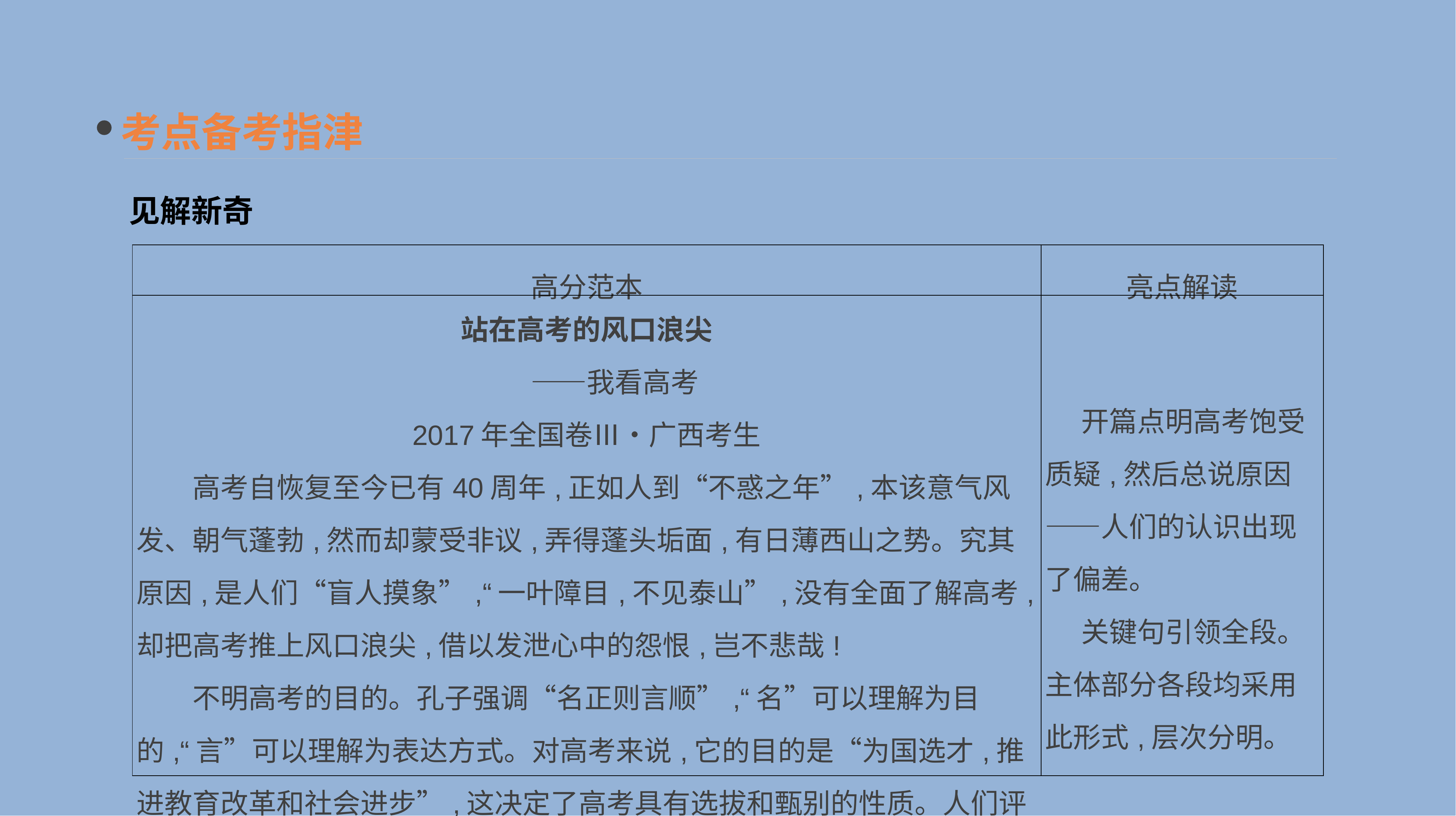

考点备考指津

见解新奇
| 高分范本 | 亮点解读 |
| --- | --- |
| 站在高考的风口浪尖 　　——我看高考 2017年全国卷Ⅲ•广西考生 　　高考自恢复至今已有40周年,正如人到“不惑之年”,本该意气风发、朝气蓬勃,然而却蒙受非议,弄得蓬头垢面,有日薄西山之势。究其原因,是人们“盲人摸象”,“一叶障目,不见泰山”,没有全面了解高考,却把高考推上风口浪尖,借以发泄心中的怨恨,岂不悲哉! 　　不明高考的目的。孔子强调“名正则言顺”,“名”可以理解为目的,“言”可以理解为表达方式。对高考来说,它的目的是“为国选才,推进教育改革和社会进步”,这决定了高考具有选拔和甄别的性质。人们评价 | 开篇点明高考饱受质疑,然后总说原因——人们的认识出现了偏差。 　关键句引领全段。主体部分各段均采用此形式,层次分明。 |